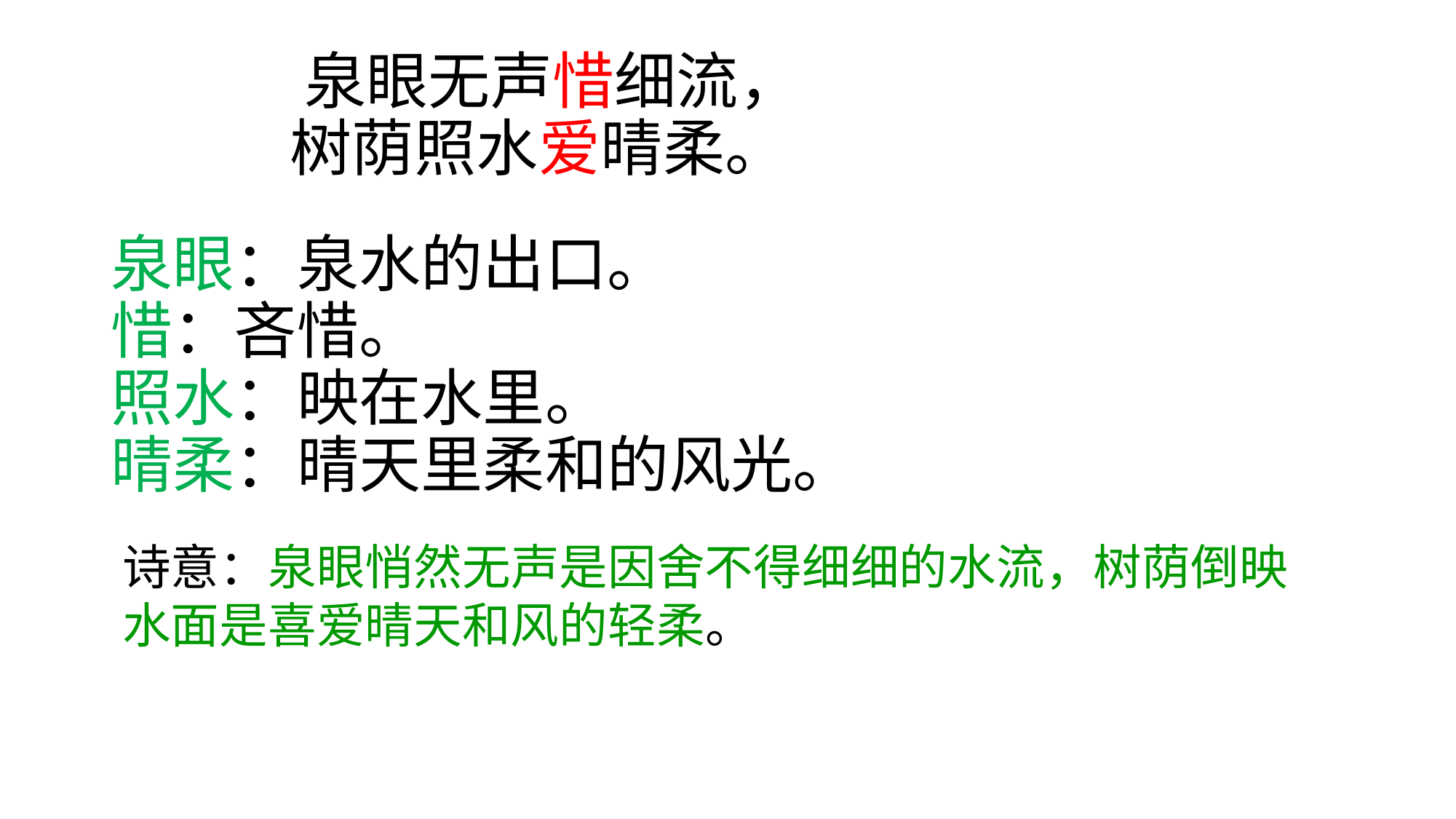

# 泉眼无声惜细流， 树荫照水爱晴柔。 泉眼：泉水的出口。 惜：吝惜。 照水：映在水里。 晴柔：晴天里柔和的风光。
诗意：泉眼悄然无声是因舍不得细细的水流，树荫倒映水面是喜爱晴天和风的轻柔。